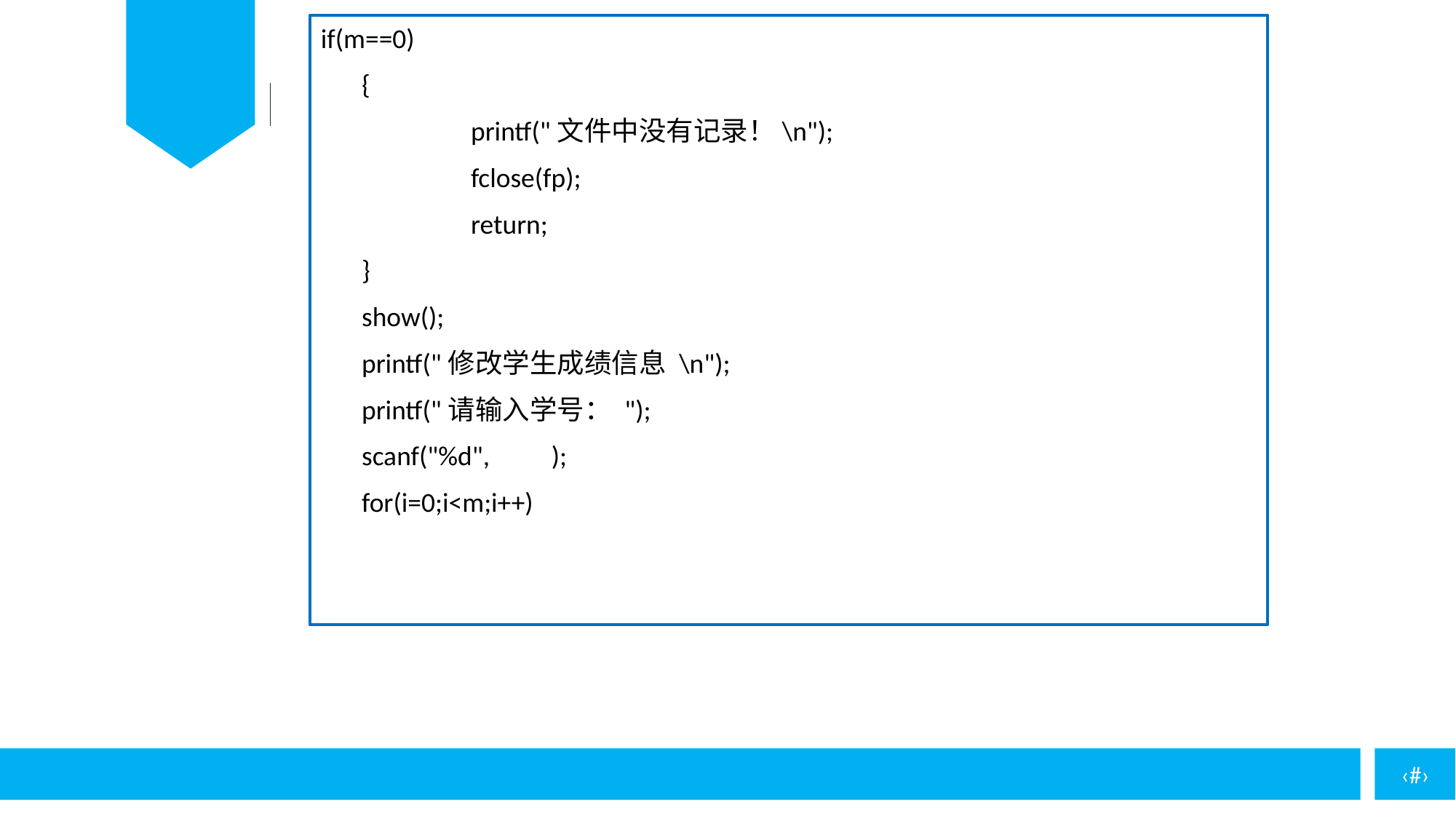

if(m==0)
  	{
	  	printf("文件中没有记录！\n");
		fclose(fp);
	  	return;
  	}
  	show();
	printf("修改学生成绩信息 \n");
  	printf("请输入学号： ");
  	scanf("%d",          );
  	for(i=0;i<m;i++)